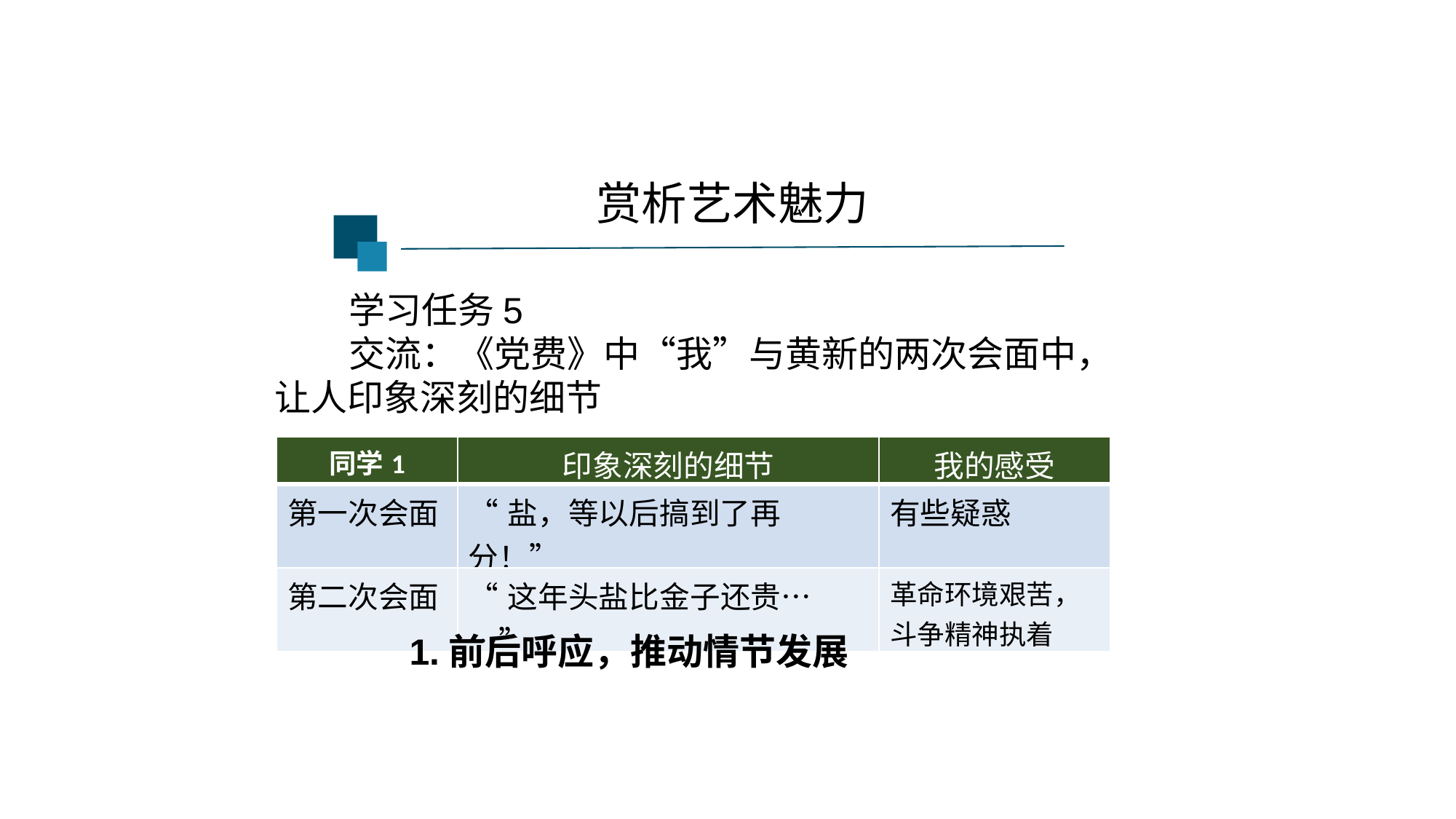

赏析艺术魅力

        学习任务5
        交流：《党费》中“我”与黄新的两次会面中，让人印象深刻的细节
| 同学1 | 印象深刻的细节 | 我的感受 |
| --- | --- | --- |
| 第一次会面 | “盐，等以后搞到了再分！” | 有些疑惑 |
| 第二次会面 | “这年头盐比金子还贵……” | 革命环境艰苦，斗争精神执着 |
1.前后呼应，推动情节发展